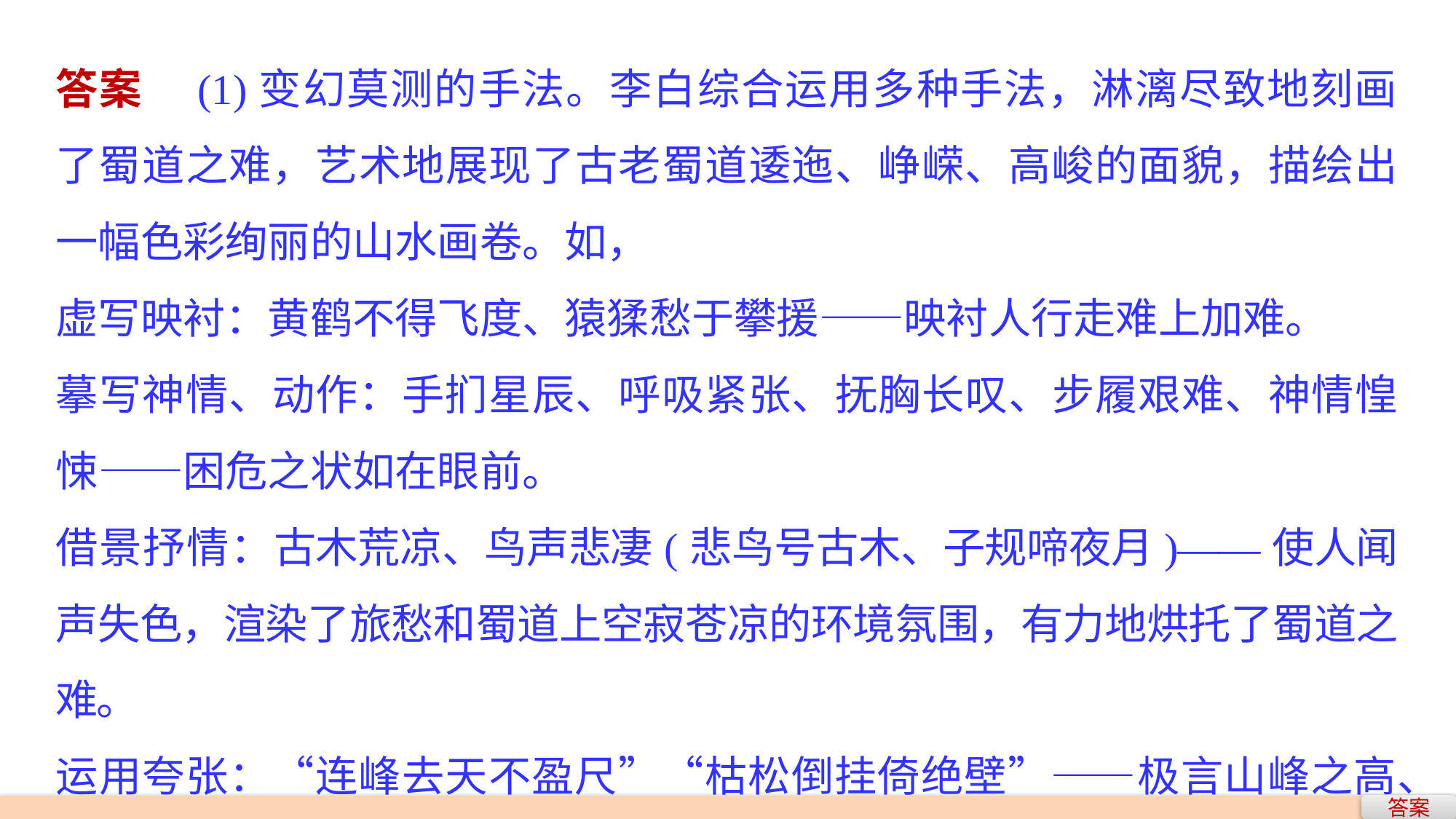

答案　(1)变幻莫测的手法。李白综合运用多种手法，淋漓尽致地刻画了蜀道之难，艺术地展现了古老蜀道逶迤、峥嵘、高峻的面貌，描绘出一幅色彩绚丽的山水画卷。如，
虚写映衬：黄鹤不得飞度、猿猱愁于攀援——映衬人行走难上加难。
摹写神情、动作：手扪星辰、呼吸紧张、抚胸长叹、步履艰难、神情惶悚——困危之状如在眼前。
借景抒情：古木荒凉、鸟声悲凄(悲鸟号古木、子规啼夜月)——使人闻声失色，渲染了旅愁和蜀道上空寂苍凉的环境氛围，有力地烘托了蜀道之难。
运用夸张：“连峰去天不盈尺”“枯松倒挂倚绝壁”——极言山峰之高、绝壁之险，渲染了惊险的气氛。
答案